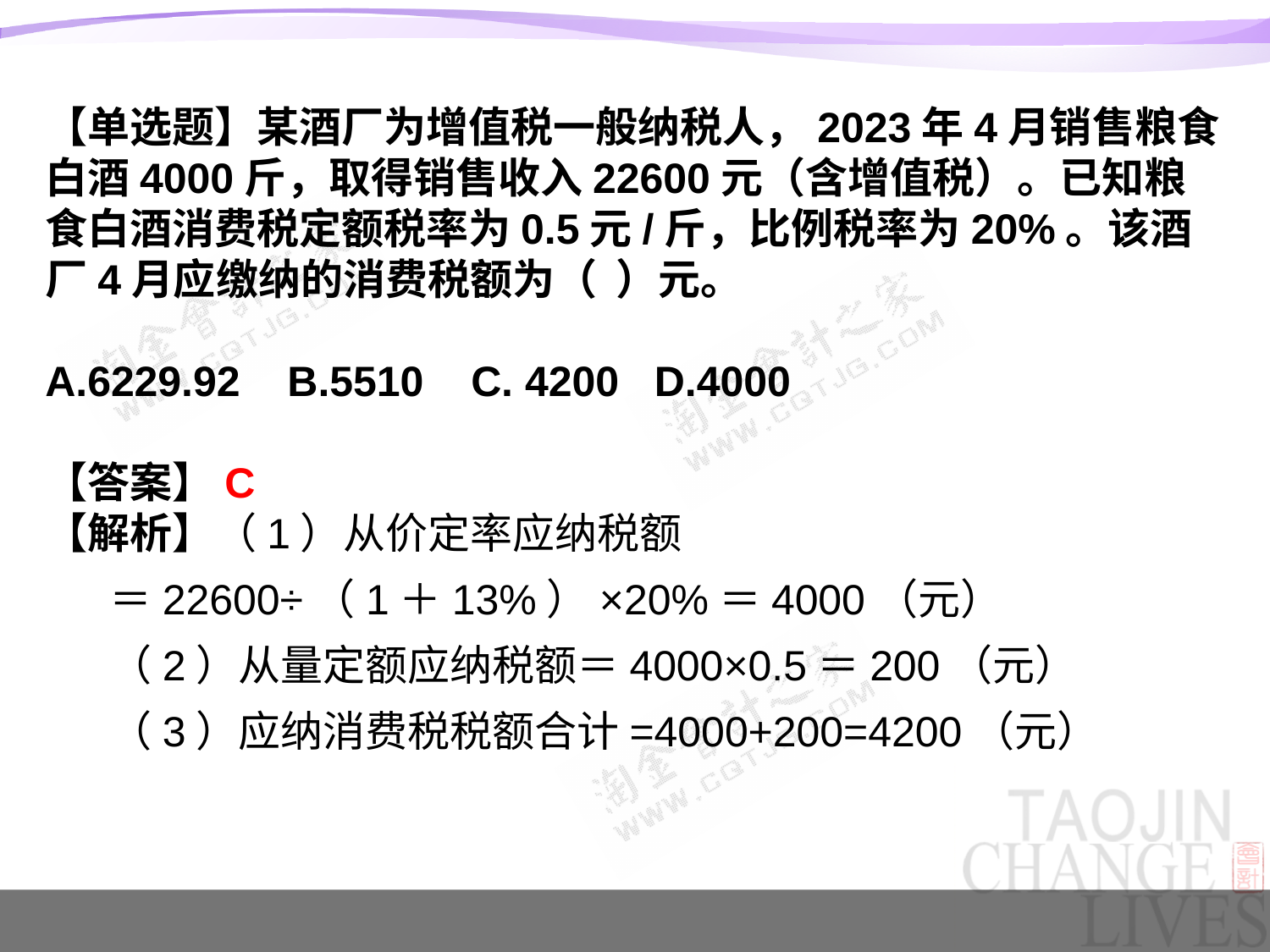

【单选题】某酒厂为增值税一般纳税人，2023年4月销售粮食白酒4000斤，取得销售收入22600元（含增值税）。已知粮食白酒消费税定额税率为0.5元/斤，比例税率为20%。该酒厂4月应缴纳的消费税额为（  ）元。

A.6229.92    B.5510    C. 4200   D.4000

【答案】C
【解析】（1）从价定率应纳税额
＝22600÷（1＋13%）×20%＝4000（元）
（2）从量定额应纳税额＝4000×0.5＝200（元）
（3）应纳消费税税额合计=4000+200=4200（元）